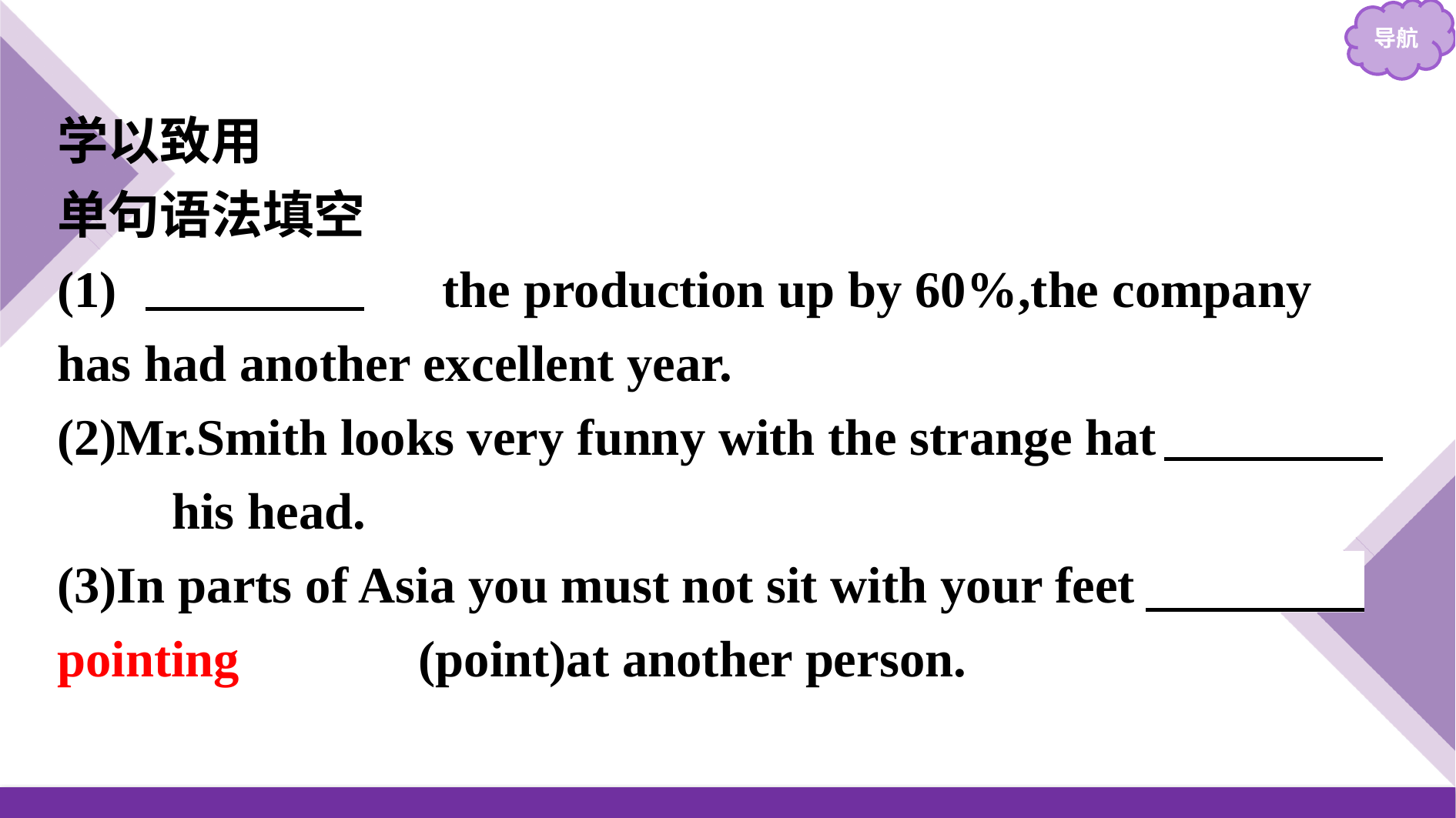

学以致用
单句语法填空
(1)　With　　 the production up by 60%,the company has had another excellent year.
(2)Mr.Smith looks very funny with the strange hat      on　　　his head.
(3)In parts of Asia you must not sit with your feet  pointing　　　(point)at another person.